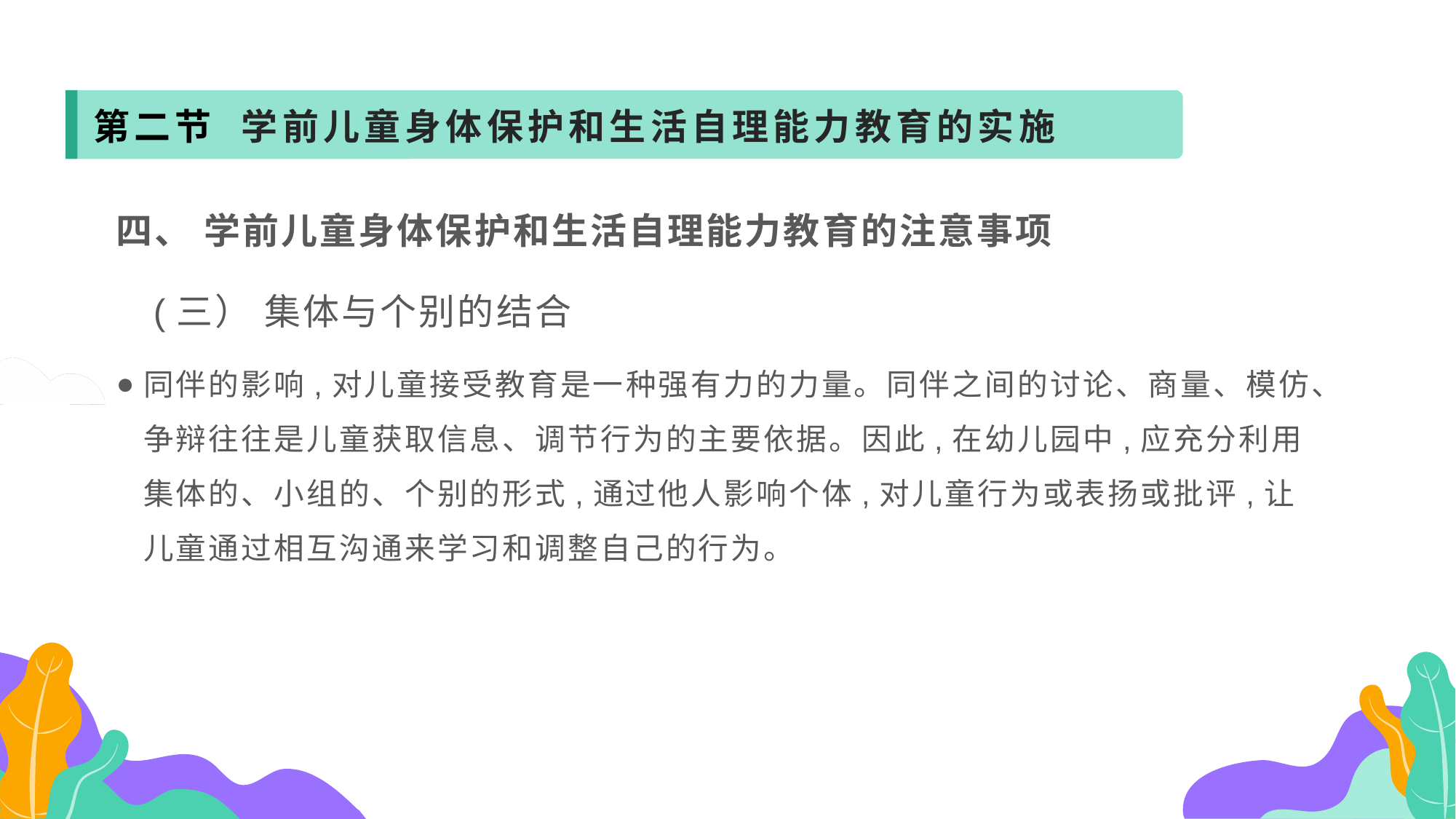

第二节  学前儿童身体保护和生活自理能力教育的实施
四、 学前儿童身体保护和生活自理能力教育的注意事项
   (三） 集体与个别的结合
同伴的影响,对儿童接受教育是一种强有力的力量。同伴之间的讨论、商量、模仿、争辩往往是儿童获取信息、调节行为的主要依据。因此,在幼儿园中,应充分利用集体的、小组的、个别的形式,通过他人影响个体,对儿童行为或表扬或批评,让儿童通过相互沟通来学习和调整自己的行为。